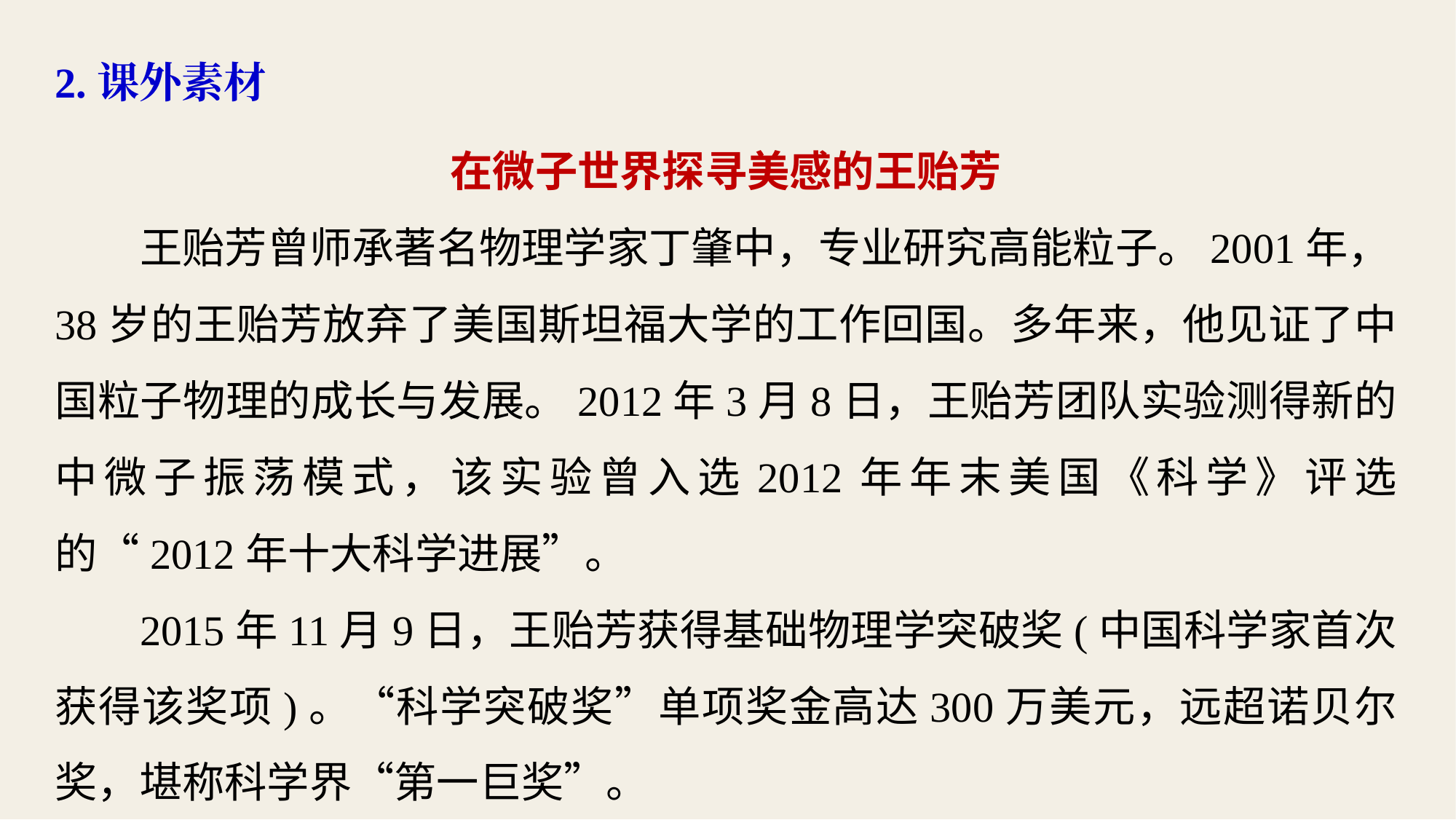

2.课外素材
在微子世界探寻美感的王贻芳
王贻芳曾师承著名物理学家丁肇中，专业研究高能粒子。2001年，38岁的王贻芳放弃了美国斯坦福大学的工作回国。多年来，他见证了中国粒子物理的成长与发展。2012年3月8日，王贻芳团队实验测得新的中微子振荡模式，该实验曾入选2012年年末美国《科学》评选的“2012年十大科学进展”。
2015年11月9日，王贻芳获得基础物理学突破奖(中国科学家首次获得该奖项)。“科学突破奖”单项奖金高达300万美元，远超诺贝尔奖，堪称科学界“第一巨奖”。